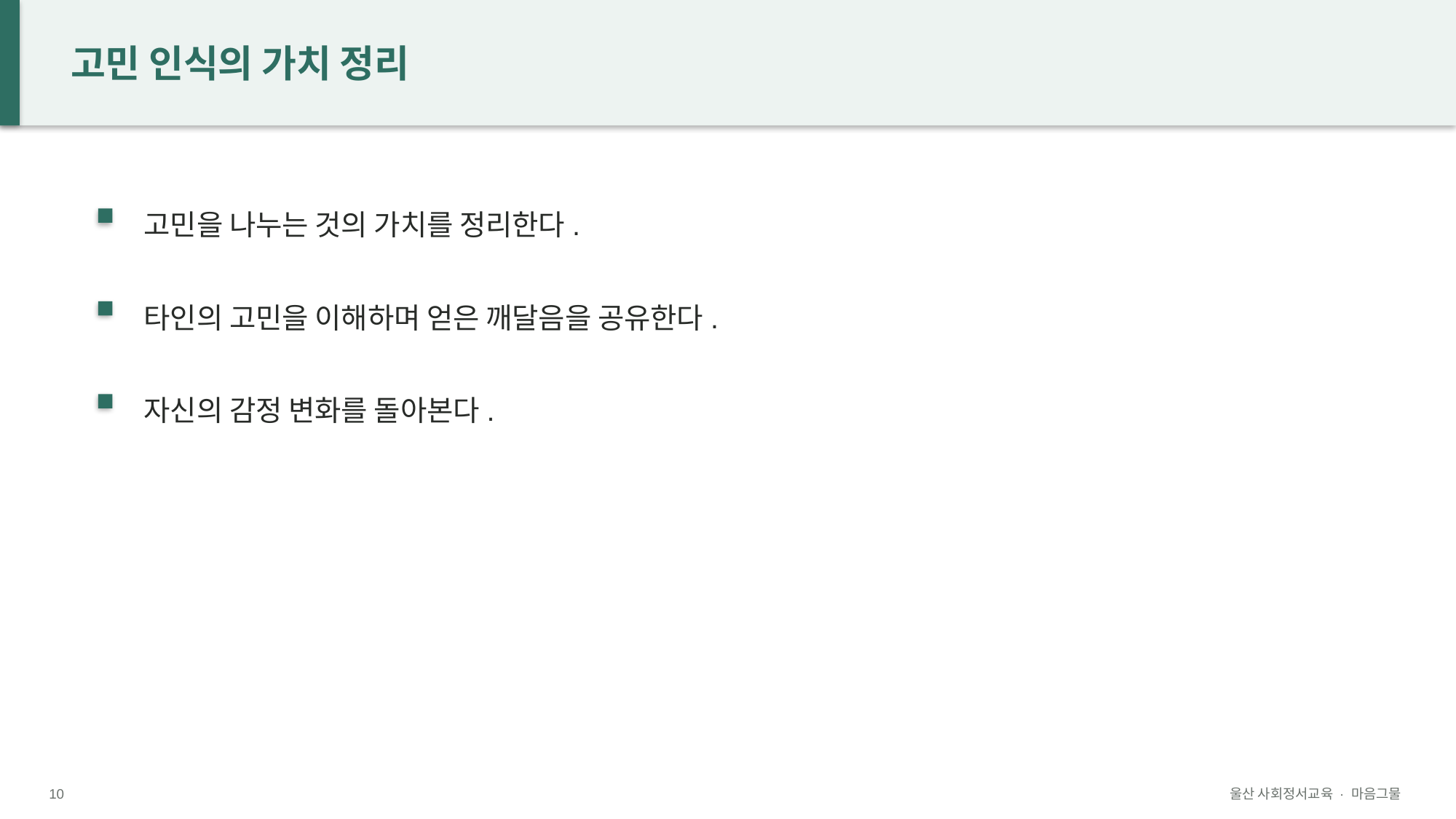

고민 인식의 가치 정리
고민을 나누는 것의 가치를 정리한다.

타인의 고민을 이해하며 얻은 깨달음을 공유한다.

자신의 감정 변화를 돌아본다.

10
울산 사회정서교육 · 마음그물